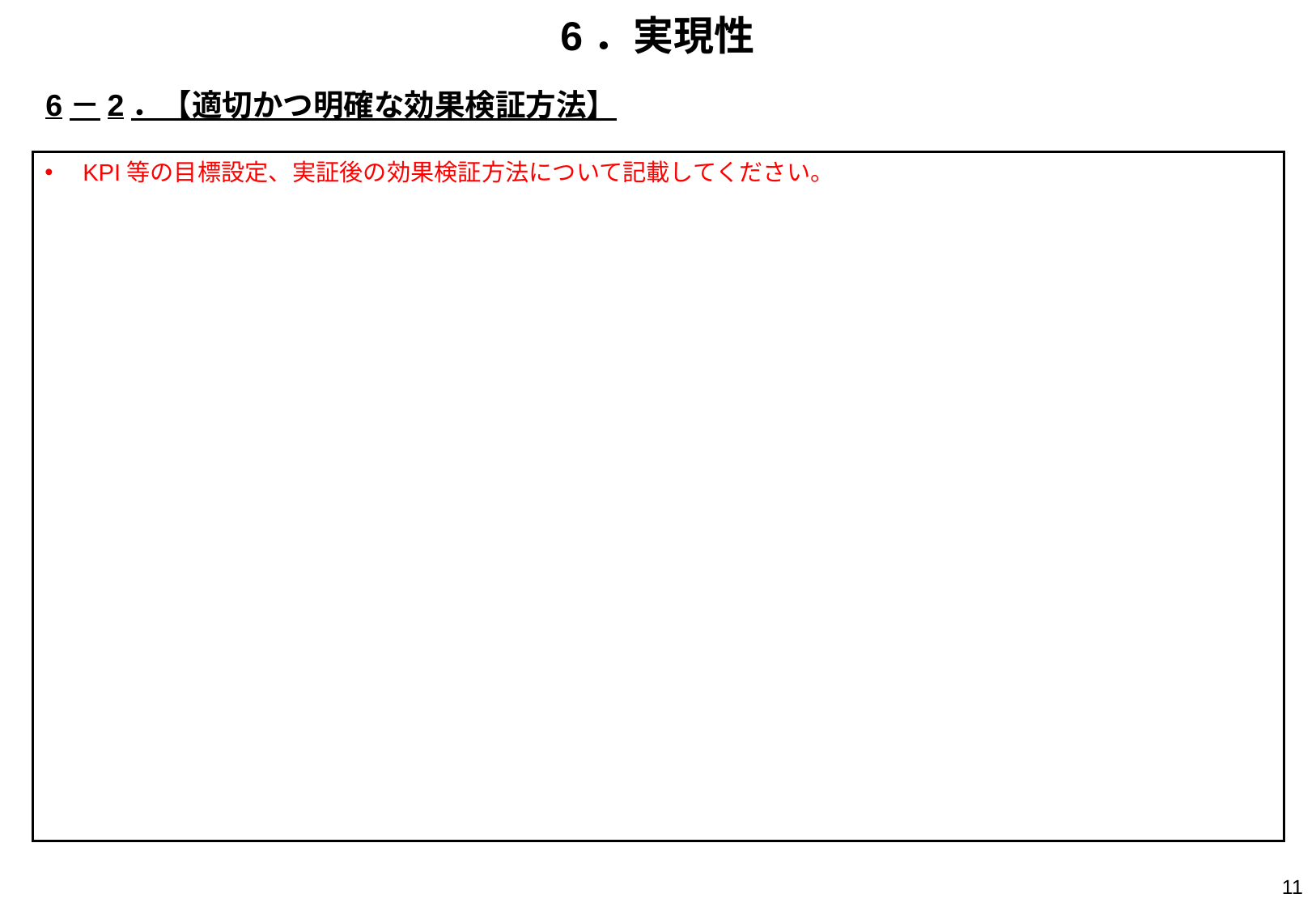

# 6．実現性
6－2．【適切かつ明確な効果検証方法】
KPI等の目標設定、実証後の効果検証方法について記載してください。
11